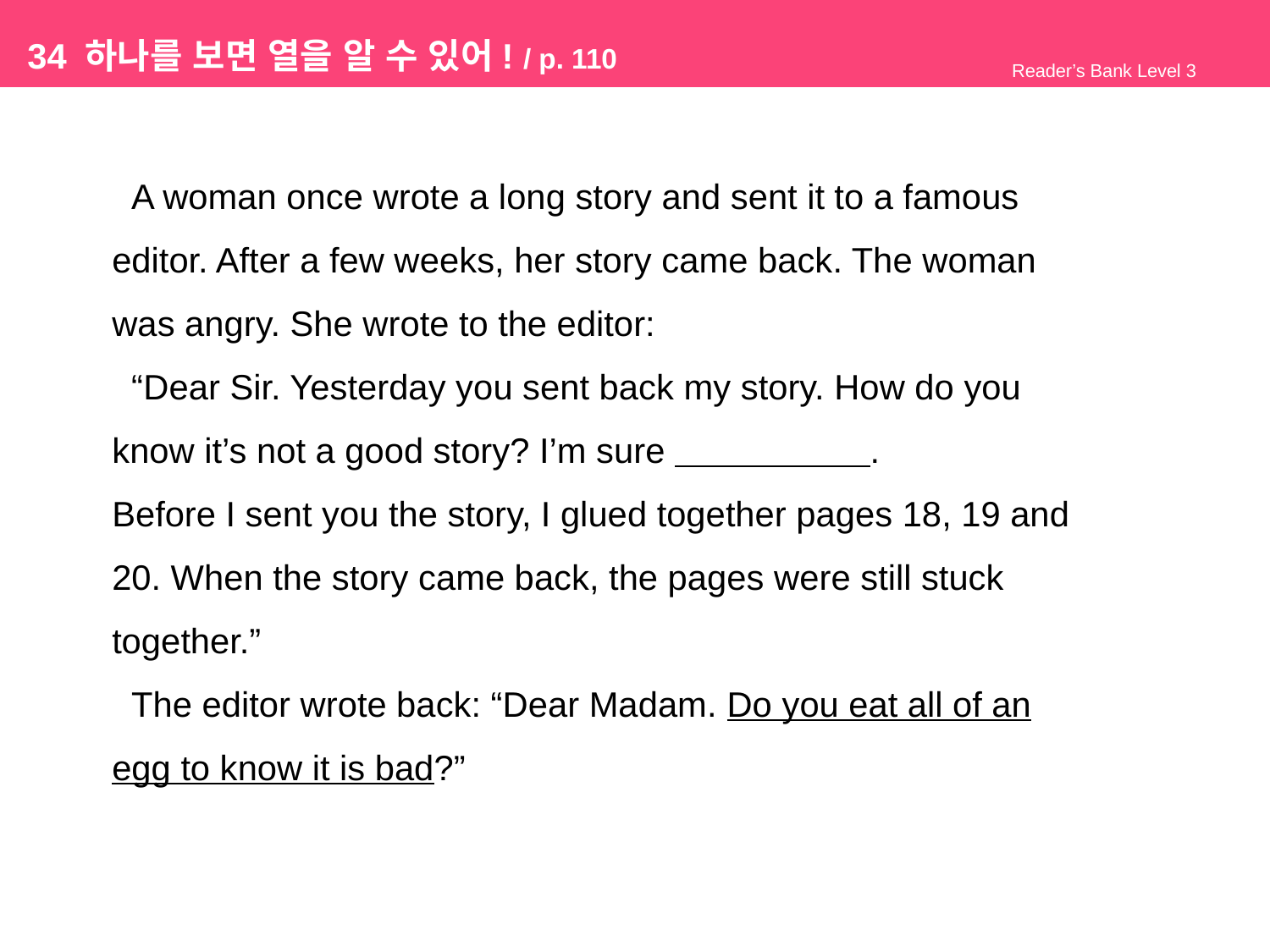

# 34 하나를 보면 열을 알 수 있어! / p. 110
Reader’s Bank Level 3

  A woman once wrote a long story and sent it to a famous
editor. After a few weeks, her story came back. The woman
was angry. She wrote to the editor:
  “Dear Sir. Yesterday you sent back my story. How do you
know it’s not a good story? I’m sure                     .
Before I sent you the story, I glued together pages 18, 19 and
20. When the story came back, the pages were still stuck
together.”
  The editor wrote back: “Dear Madam. Do you eat all of an
egg to know it is bad?”